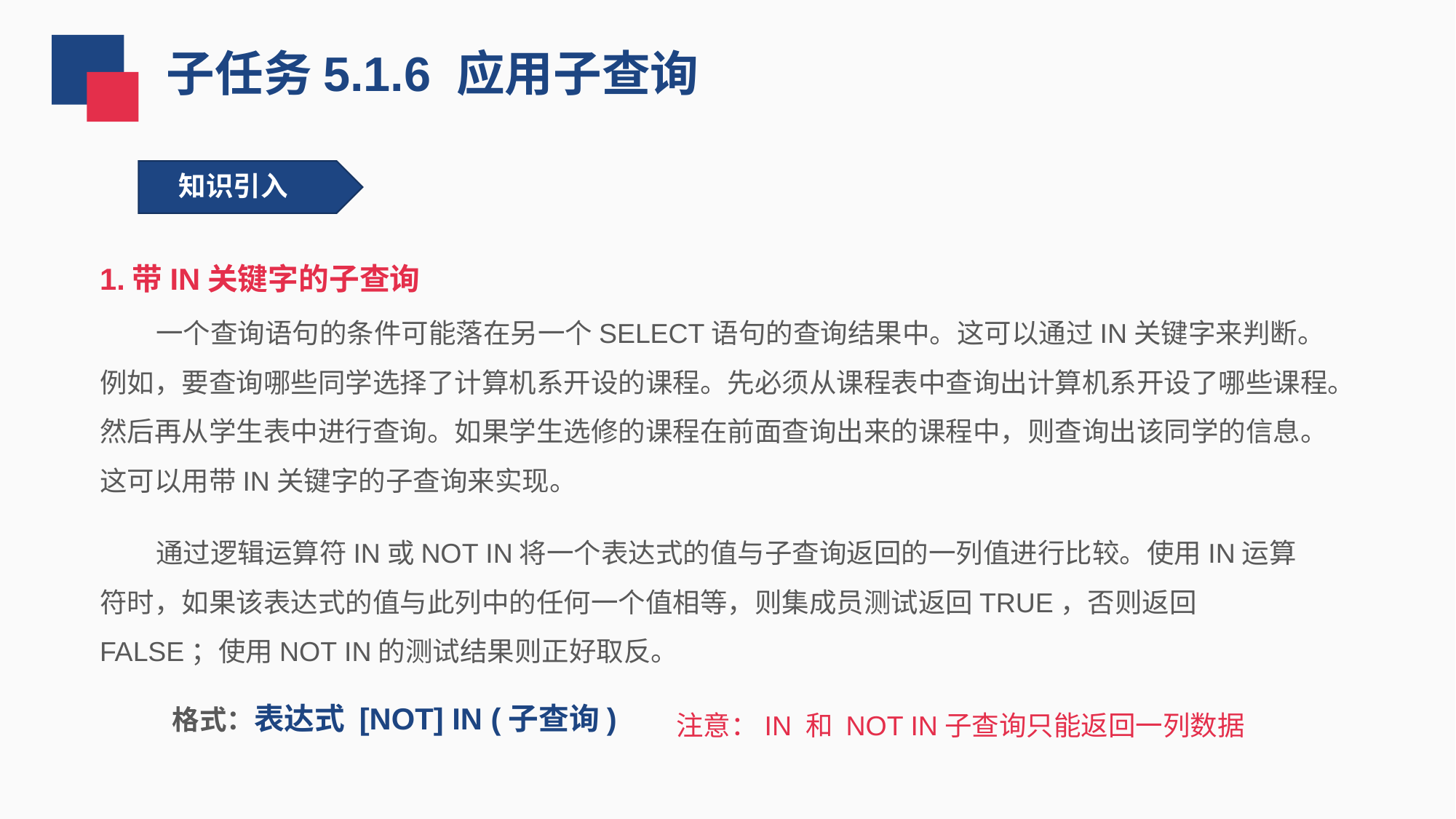

子任务5.1.6 应用子查询

知识引入
1.带IN关键字的子查询
        一个查询语句的条件可能落在另一个SELECT语句的查询结果中。这可以通过IN关键字来判断。例如，要查询哪些同学选择了计算机系开设的课程。先必须从课程表中查询出计算机系开设了哪些课程。然后再从学生表中进行查询。如果学生选修的课程在前面查询出来的课程中，则查询出该同学的信息。这可以用带IN关键字的子查询来实现。

        通过逻辑运算符IN或NOT IN将一个表达式的值与子查询返回的一列值进行比较。使用IN运算符时，如果该表达式的值与此列中的任何一个值相等，则集成员测试返回TRUE，否则返回FALSE；使用NOT IN的测试结果则正好取反。
格式：表达式 [NOT] IN (子查询)
注意：IN 和 NOT IN子查询只能返回一列数据